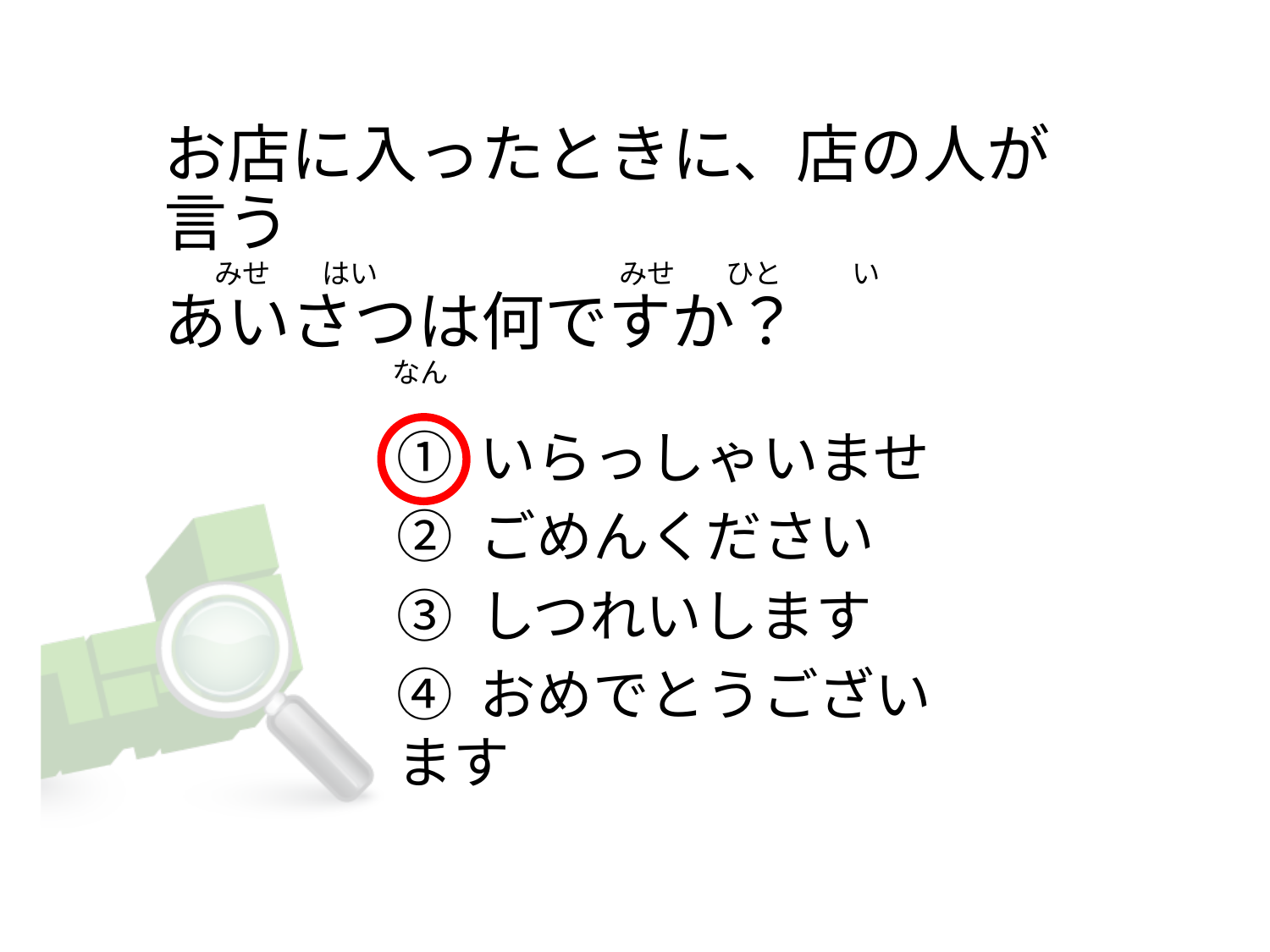

お店に入ったときに、店の人が言う
       みせ        はい                                      みせ        ひと           い      
あいさつは何ですか？
                                   なん
① いらっしゃいませ
② ごめんください
③ しつれいします
④ おめでとうございます